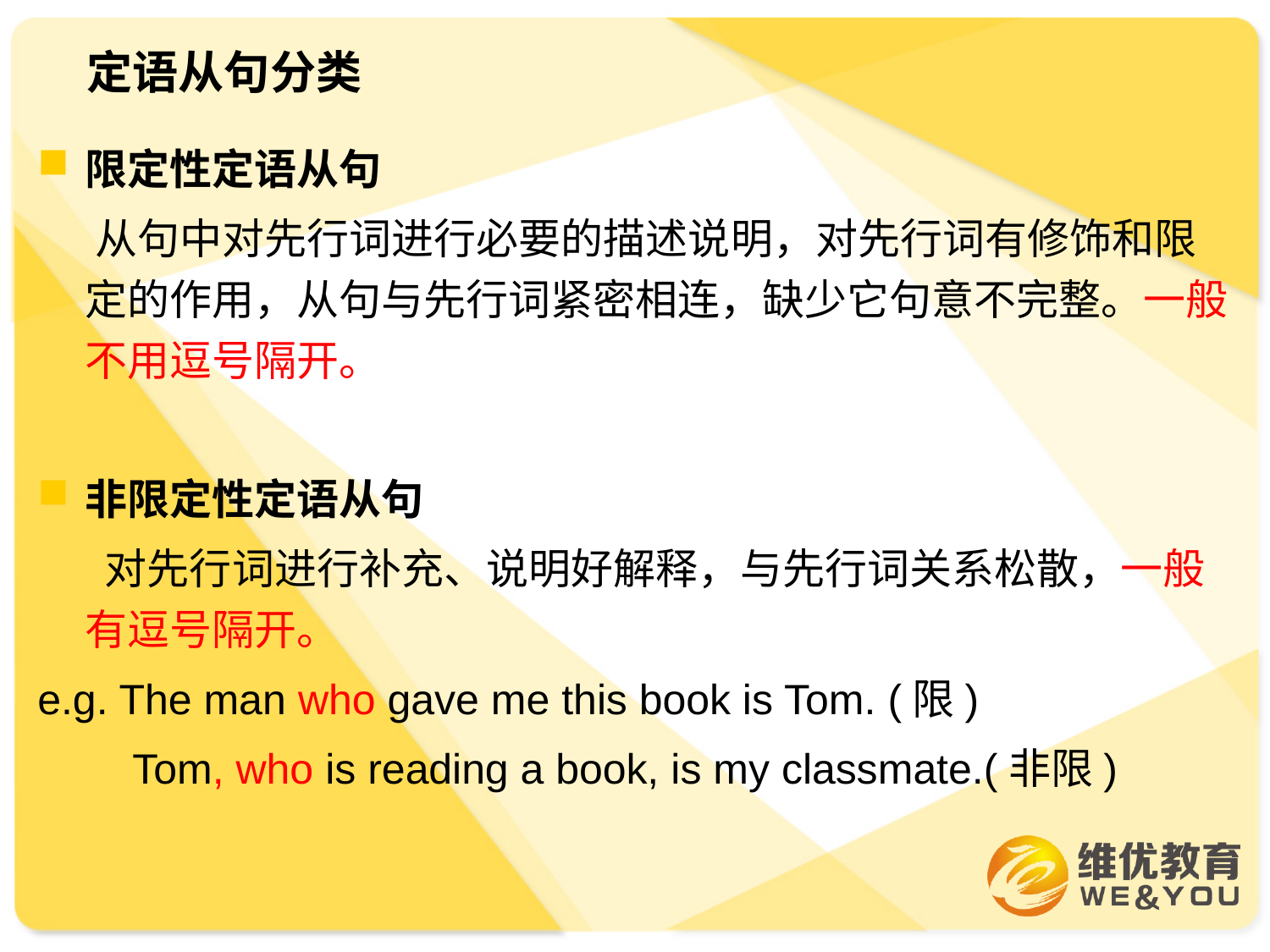

# 定语从句分类
限定性定语从句
     从句中对先行词进行必要的描述说明，对先行词有修饰和限定的作用，从句与先行词紧密相连，缺少它句意不完整。一般不用逗号隔开。

非限定性定语从句
      对先行词进行补充、说明好解释，与先行词关系松散，一般有逗号隔开。
e.g. The man who gave me this book is Tom. (限)
        Tom, who is reading a book, is my classmate.(非限)